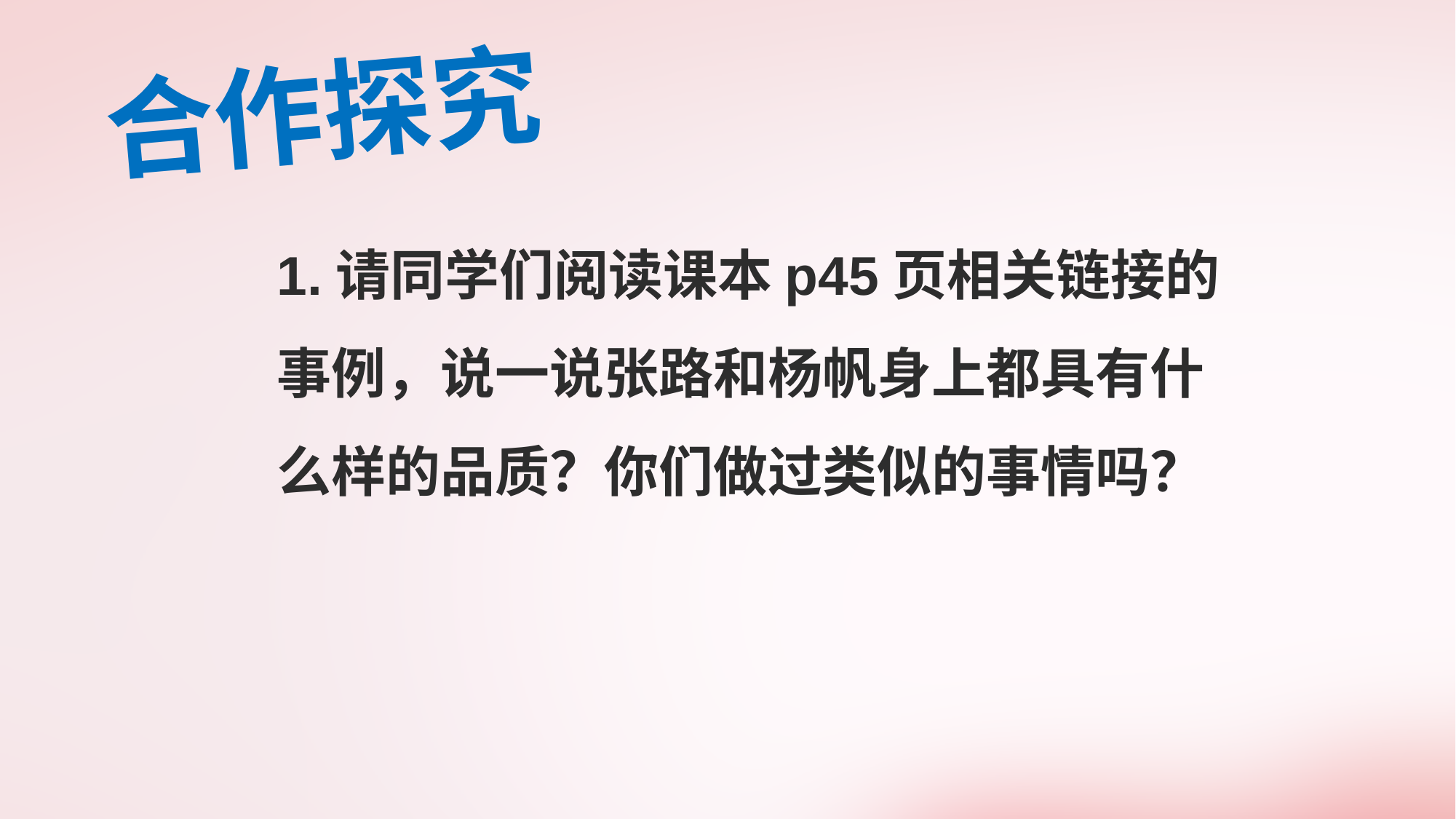

合作探究
1.请同学们阅读课本p45页相关链接的事例，说一说张路和杨帆身上都具有什么样的品质？你们做过类似的事情吗？